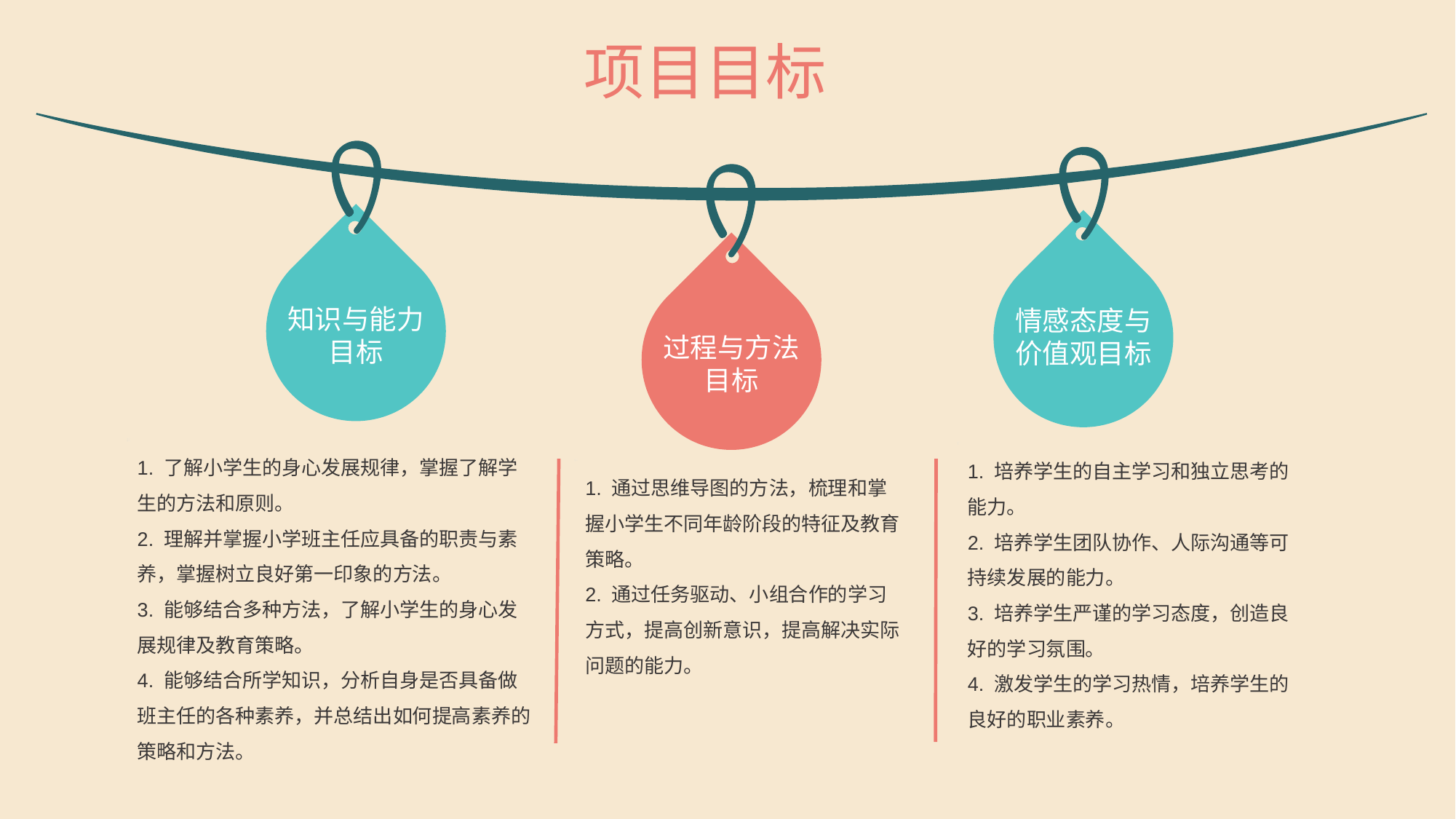

项目目标

知识与能力目标

情感态度与价值观目标

过程与方法目标
1. 了解小学生的身心发展规律，掌握了解学生的方法和原则。
2. 理解并掌握小学班主任应具备的职责与素养，掌握树立良好第一印象的方法。
3. 能够结合多种方法，了解小学生的身心发展规律及教育策略。
4. 能够结合所学知识，分析自身是否具备做班主任的各种素养，并总结出如何提高素养的策略和方法。
1. 培养学生的自主学习和独立思考的能力。
2. 培养学生团队协作、人际沟通等可持续发展的能力。
3. 培养学生严谨的学习态度，创造良好的学习氛围。
4. 激发学生的学习热情，培养学生的良好的职业素养。
1. 通过思维导图的方法，梳理和掌握小学生不同年龄阶段的特征及教育策略。
2. 通过任务驱动、小组合作的学习方式，提高创新意识，提高解决实际问题的能力。